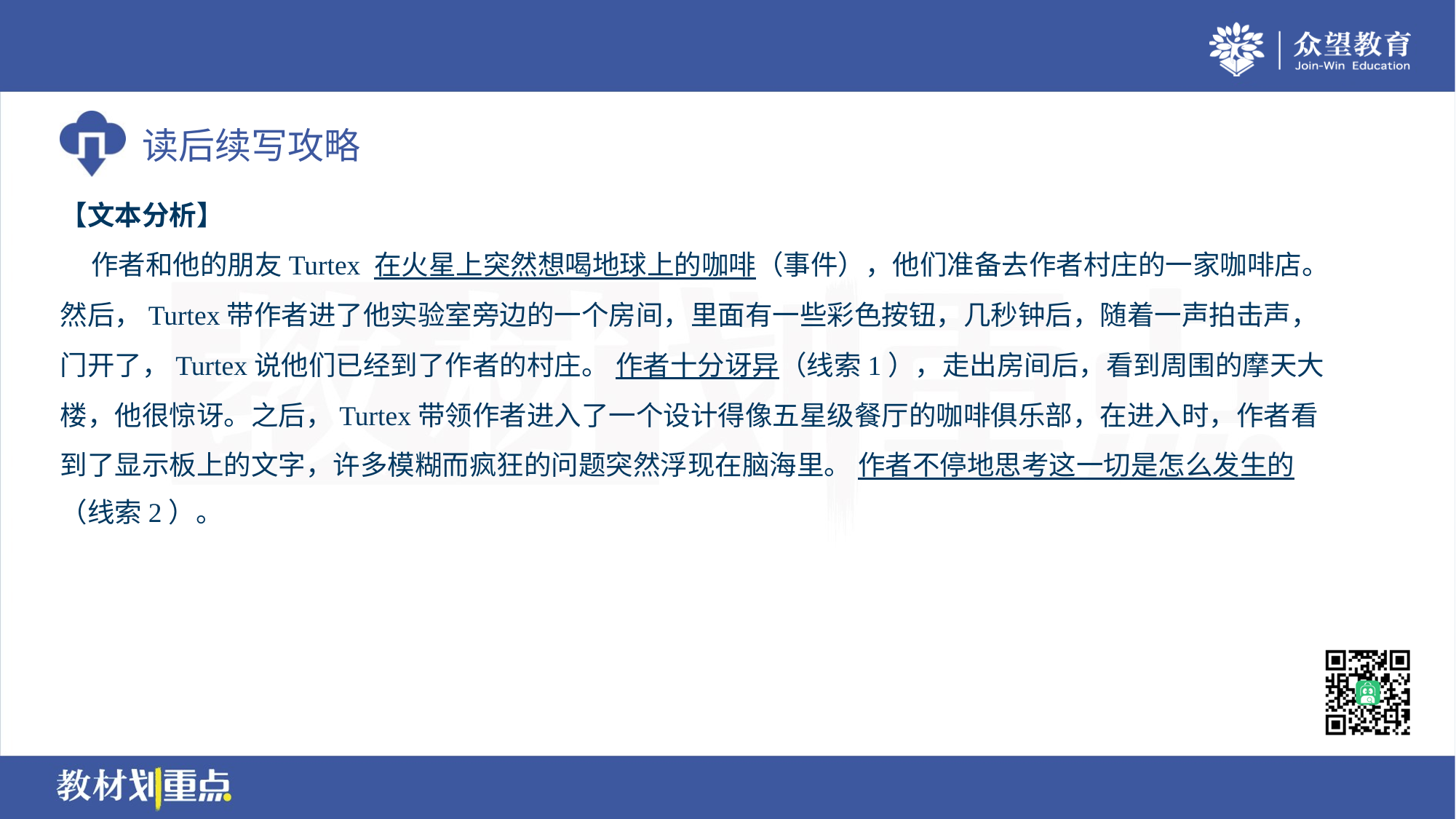

【文本分析】
    作者和他的朋友Turtex 在火星上突然想喝地球上的咖啡（事件），他们准备去作者村庄的一家咖啡店。
然后，Turtex带作者进了他实验室旁边的一个房间，里面有一些彩色按钮，几秒钟后，随着一声拍击声，
门开了，Turtex说他们已经到了作者的村庄。 作者十分讶异（线索1），走出房间后，看到周围的摩天大
楼，他很惊讶。之后，Turtex带领作者进入了一个设计得像五星级餐厅的咖啡俱乐部，在进入时，作者看
到了显示板上的文字，许多模糊而疯狂的问题突然浮现在脑海里。 作者不停地思考这一切是怎么发生的
（线索2）。